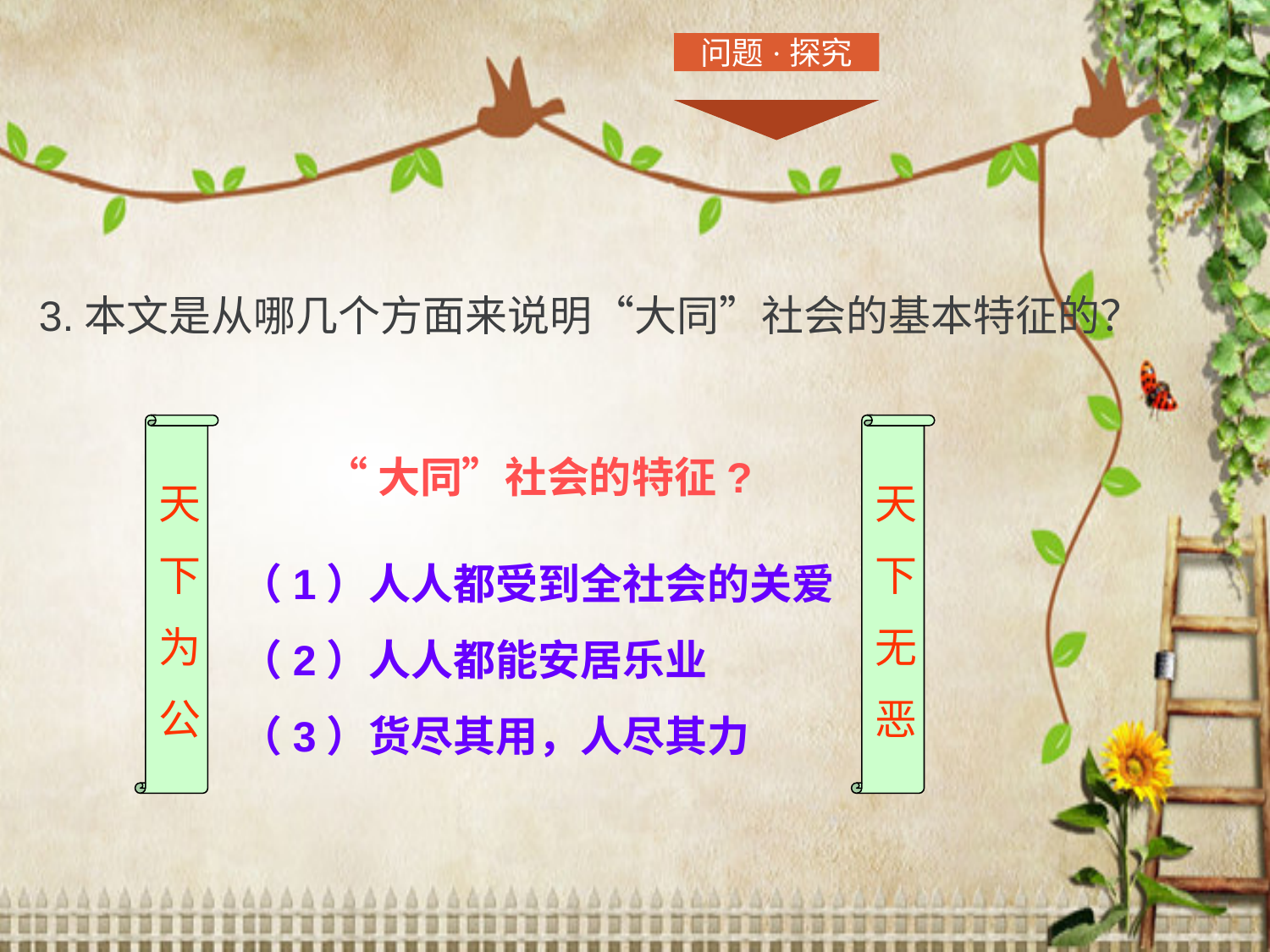

问题·探究

3.本文是从哪几个方面来说明“大同”社会的基本特征的？

天
下
为
公

天
下
无
恶
“大同”社会的特征?
（1）人人都受到全社会的关爱
（2）人人都能安居乐业
（3）货尽其用，人尽其力